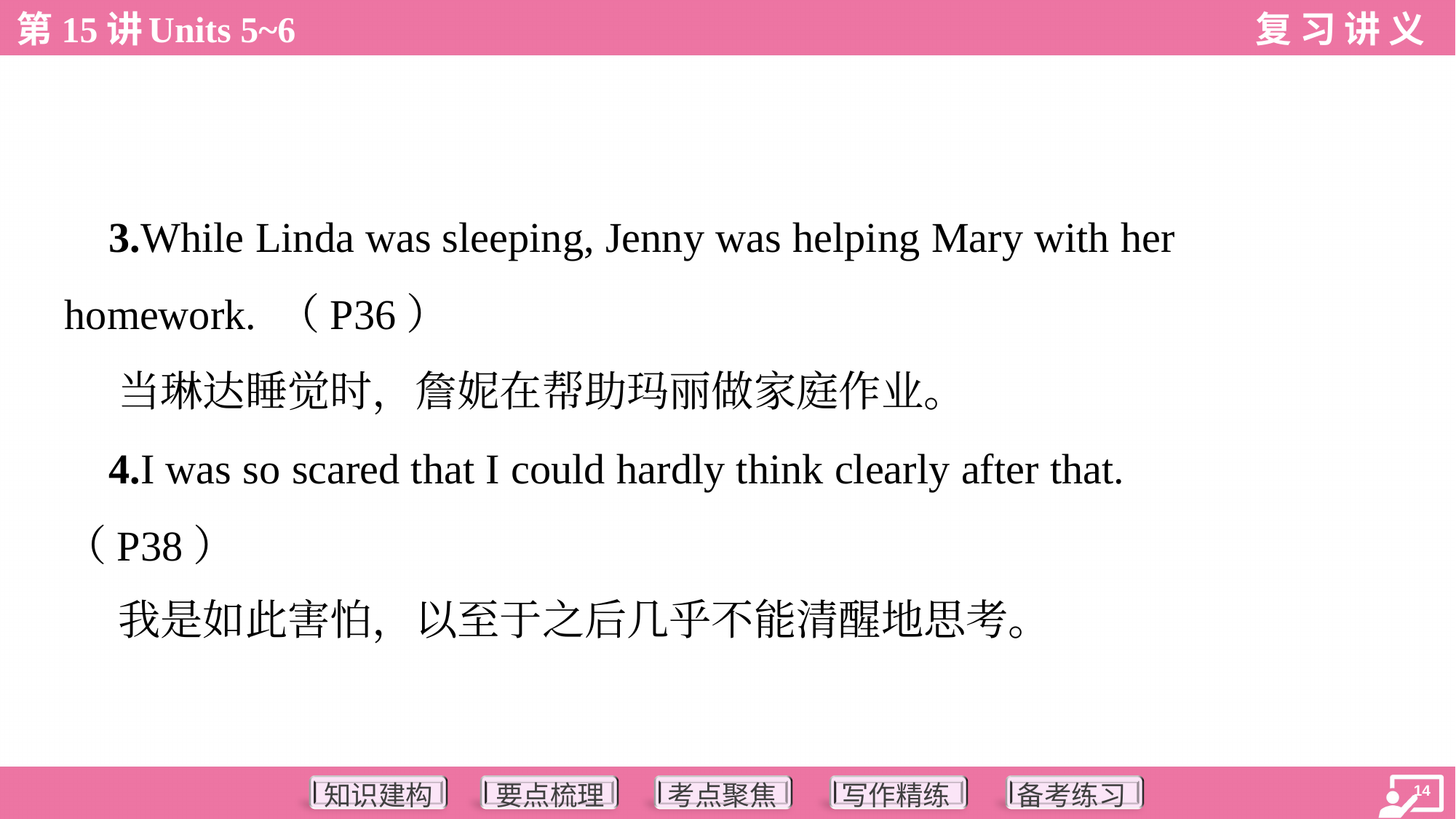

3.While Linda was sleeping, Jenny was helping Mary with her
homework. （P36）
    当琳达睡觉时，詹妮在帮助玛丽做家庭作业。
    4.I was so scared that I could hardly think clearly after that.
（P38）
    我是如此害怕，以至于之后几乎不能清醒地思考。